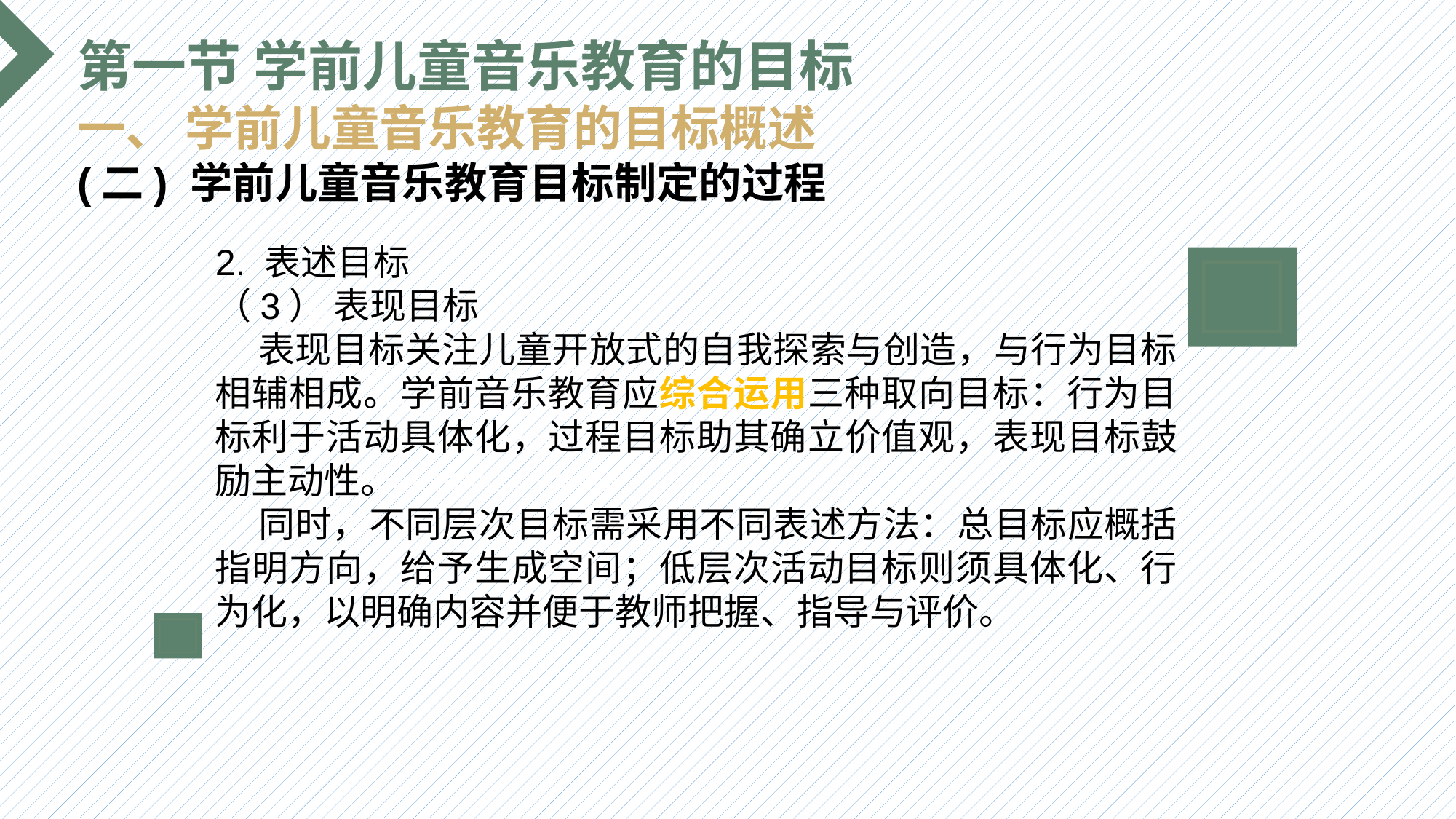

第一节 学前儿童音乐教育的目标
一、 学前儿童音乐教育的目标概述
(二) 学前儿童音乐教育目标制定的过程

2. 表述目标
（3） 表现目标
    表现目标关注儿童开放式的自我探索与创造，与行为目标相辅相成。学前音乐教育应综合运用三种取向目标：行为目标利于活动具体化，过程目标助其确立价值观，表现目标鼓励主动性。
    同时，不同层次目标需采用不同表述方法：总目标应概括指明方向，给予生成空间；低层次活动目标则须具体化、行为化，以明确内容并便于教师把握、指导与评价。

选题背景
输入您的内容，请简要说明，言简意赅即可输入您的内容，请简要说明，言简意赅即可输入您的内容，请简要说明，言简意赅即可输入您的内容，请简要说明，言简意赅即可